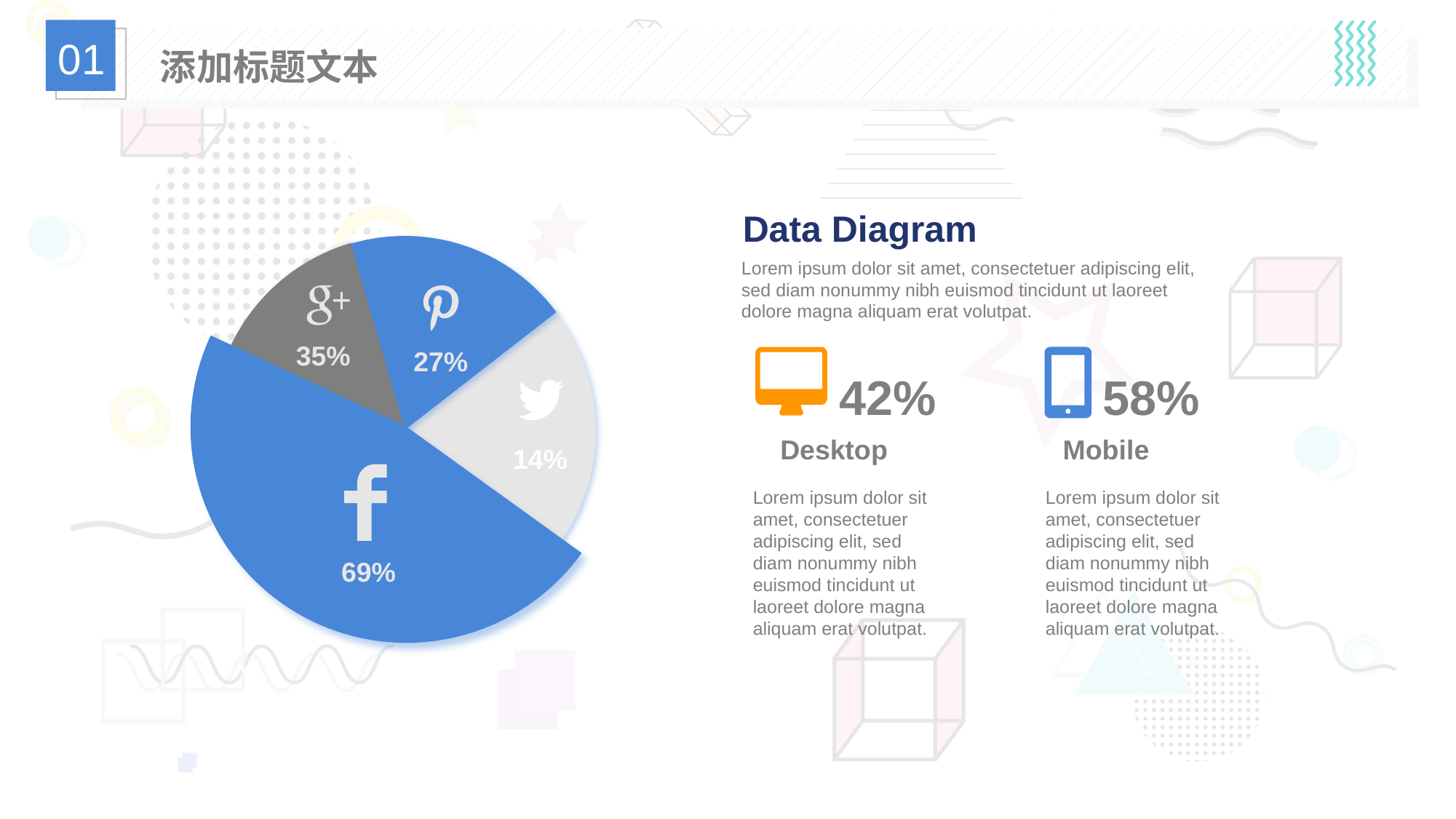

01
添加标题文本
Data Diagram

35%
27%

14%

69%
Lorem ipsum dolor sit amet, consectetuer adipiscing elit, sed diam nonummy nibh euismod tincidunt ut laoreet dolore magna aliquam erat volutpat.

42%
58%
Desktop
Mobile
Lorem ipsum dolor sit amet, consectetuer adipiscing elit, sed diam nonummy nibh euismod tincidunt ut laoreet dolore magna aliquam erat volutpat.
Lorem ipsum dolor sit amet, consectetuer adipiscing elit, sed diam nonummy nibh euismod tincidunt ut laoreet dolore magna aliquam erat volutpat.